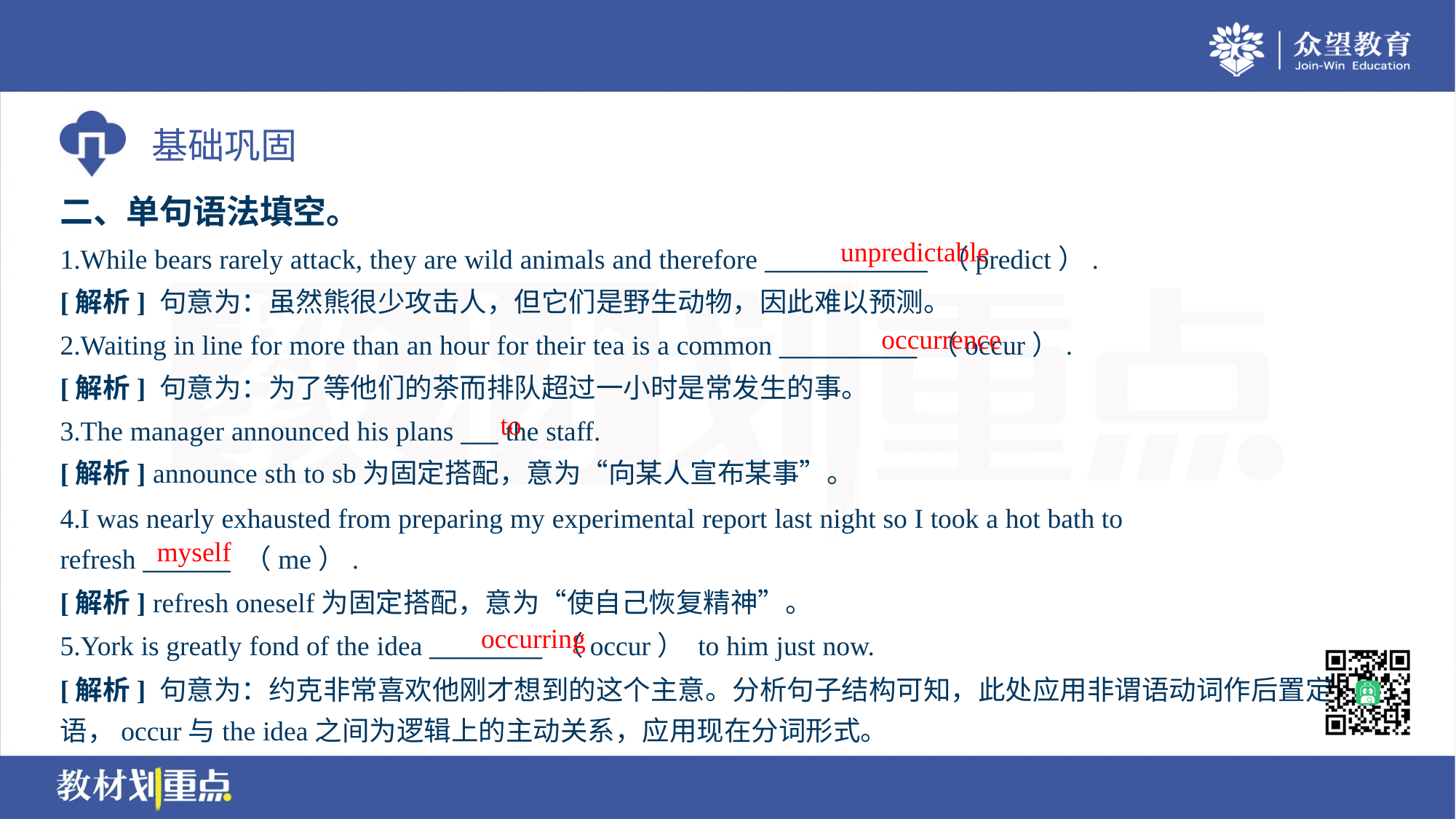

二、单句语法填空。
unpredictable
1.While bears rarely attack, they are wild animals and therefore _____________ （predict）.
[解析] 句意为：虽然熊很少攻击人，但它们是野生动物，因此难以预测。
occurrence
2.Waiting in line for more than an hour for their tea is a common ___________ （occur）.
[解析] 句意为：为了等他们的茶而排队超过一小时是常发生的事。
to
3.The manager announced his plans ___ the staff.
[解析] announce sth to sb为固定搭配，意为“向某人宣布某事”。
4.I was nearly exhausted from preparing my experimental report last night so I took a hot bath to
refresh _______ （me）.
myself
[解析] refresh oneself为固定搭配，意为“使自己恢复精神”。
occurring
5.York is greatly fond of the idea _________ （occur） to him just now.
[解析] 句意为：约克非常喜欢他刚才想到的这个主意。分析句子结构可知，此处应用非谓语动词作后置定
语，occur与the idea之间为逻辑上的主动关系，应用现在分词形式。